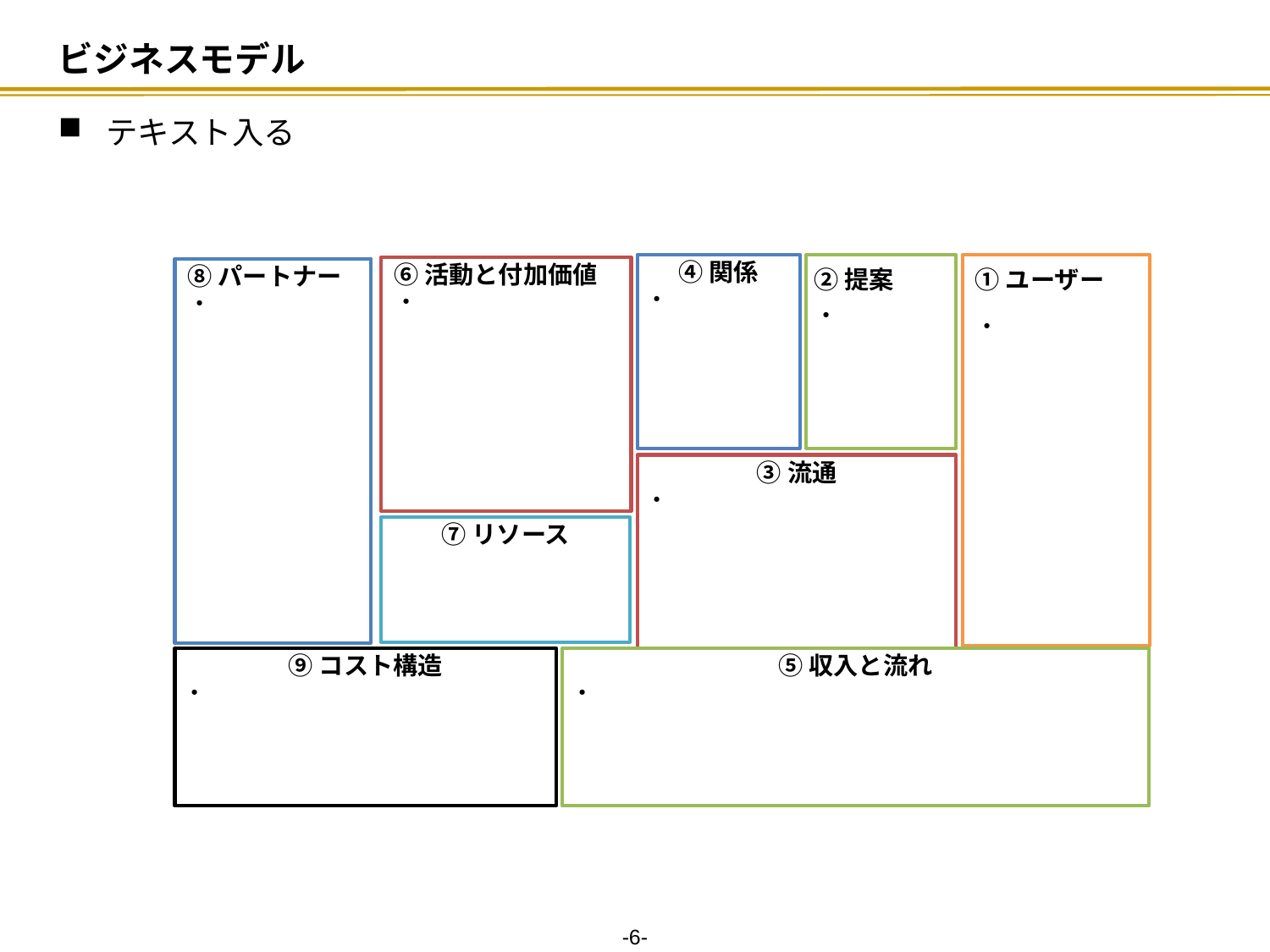

# ビジネスモデル
テキスト入る

④関係
・
②提案
・
①ユーザー

・
⑥活動と付加価値
・
⑧パートナー
・

③流通
・
⑦リソース
⑨コスト構造
・
⑤収入と流れ
・

-6-